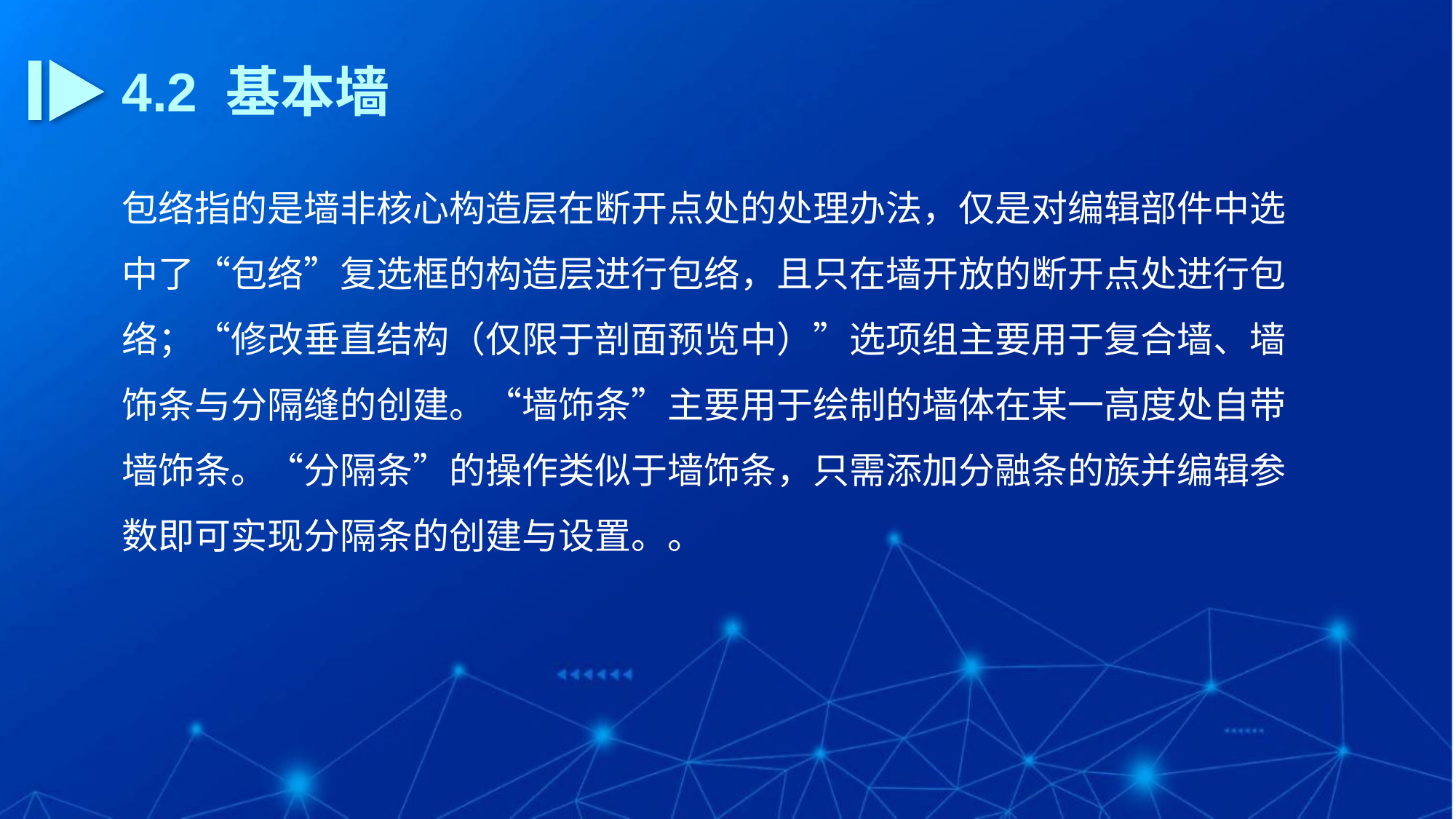

4.2 基本墙

包络指的是墙非核心构造层在断开点处的处理办法，仅是对编辑部件中选中了“包络”复选框的构造层进行包络，且只在墙开放的断开点处进行包络；“修改垂直结构（仅限于剖面预览中）”选项组主要用于复合墙、墙饰条与分隔缝的创建。“墙饰条”主要用于绘制的墙体在某一高度处自带墙饰条。“分隔条”的操作类似于墙饰条，只需添加分融条的族并编辑参数即可实现分隔条的创建与设置。。